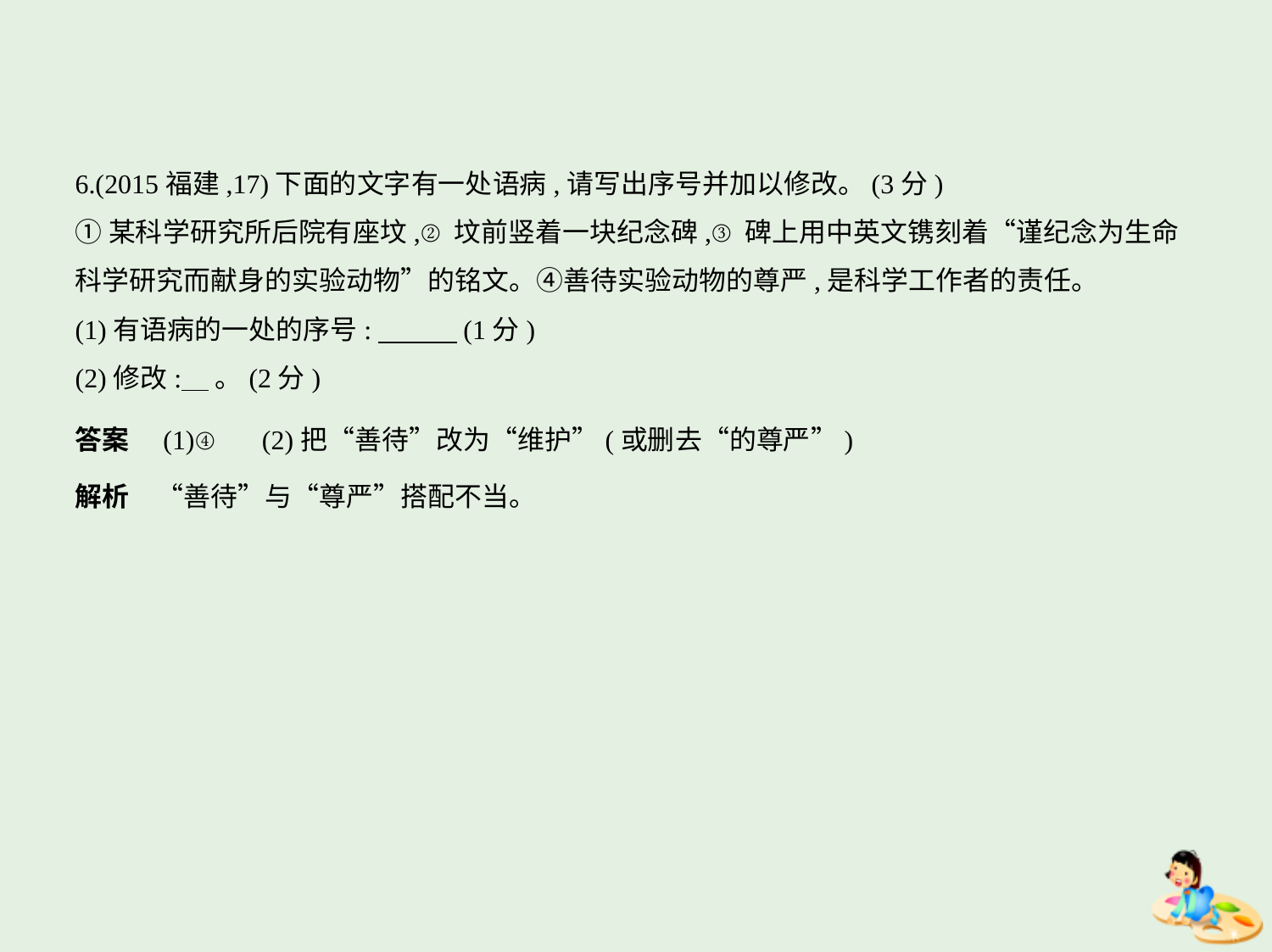

6.(2015福建,17)下面的文字有一处语病,请写出序号并加以修改。(3分)
①某科学研究所后院有座坟,②坟前竖着一块纪念碑,③碑上用中英文镌刻着“谨纪念为生命
科学研究而献身的实验动物”的铭文。④善待实验动物的尊严,是科学工作者的责任。
(1)有语病的一处的序号:　　    (1分)
(2)修改:    。(2分)
答案　(1)④　(2)把“善待”改为“维护”(或删去“的尊严”)
解析　“善待”与“尊严”搭配不当。